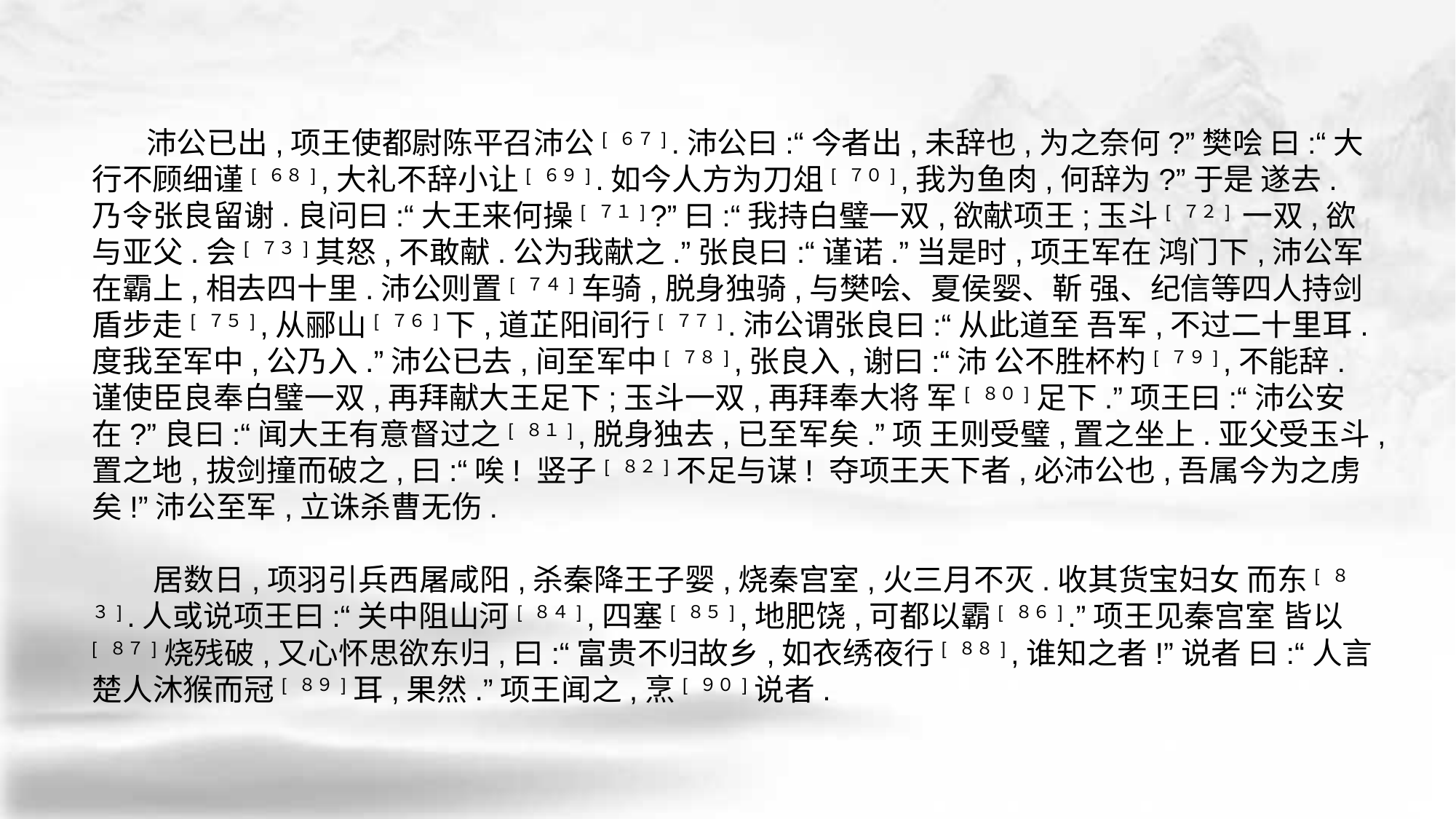

沛公已出,项王使都尉陈平召沛公[ ６７] .沛公曰:“今者出,未辞也,为之奈何?”樊哙 曰:“大行不顾细谨[ ６８] ,大礼不辞小让[ ６９] .如今人方为刀俎[ ７０] ,我为鱼肉,何辞为?”于是 遂去.乃令张良留谢.良问曰:“大王来何操[ ７１] ?”曰:“我持白璧一双,欲献项王;玉斗[ ７２] 一双,欲与亚父.会[ ７３]其怒,不敢献.公为我献之.”张良曰:“谨诺.”当是时,项王军在 鸿门下,沛公军在霸上,相去四十里.沛公则置[ ７４]车骑,脱身独骑,与樊哙、夏侯婴、靳 强、纪信等四人持剑盾步走[ ７５] ,从郦山[ ７６]下,道芷阳间行[ ７７] .沛公谓张良曰:“从此道至 吾军,不过二十里耳.度我至军中,公乃入.”沛公已去,间至军中[ ７８] ,张良入,谢曰:“沛 公不胜杯杓[ ７９] ,不能辞.谨使臣良奉白璧一双,再拜献大王足下;玉斗一双,再拜奉大将 军[ ８０]足下.”项王曰:“沛公安在?”良曰:“闻大王有意督过之[ ８１] ,脱身独去,已至军矣.”项 王则受璧,置之坐上.亚父受玉斗,置之地,拔剑撞而破之,曰:“唉! 竖子[ ８２]不足与谋! 夺项王天下者,必沛公也,吾属今为之虏矣!”沛公至军,立诛杀曹无伤.

        居数日,项羽引兵西屠咸阳,杀秦降王子婴,烧秦宫室,火三月不灭.收其货宝妇女 而东[ ８３] .人或说项王曰:“关中阻山河[ ８４] ,四塞[ ８５] ,地肥饶,可都以霸[ ８６] .”项王见秦宫室 皆以[ ８７]烧残破,又心怀思欲东归,曰:“富贵不归故乡,如衣绣夜行[ ８８] ,谁知之者!”说者 曰:“人言楚人沐猴而冠[ ８９]耳,果然.”项王闻之,烹[ ９０]说者.